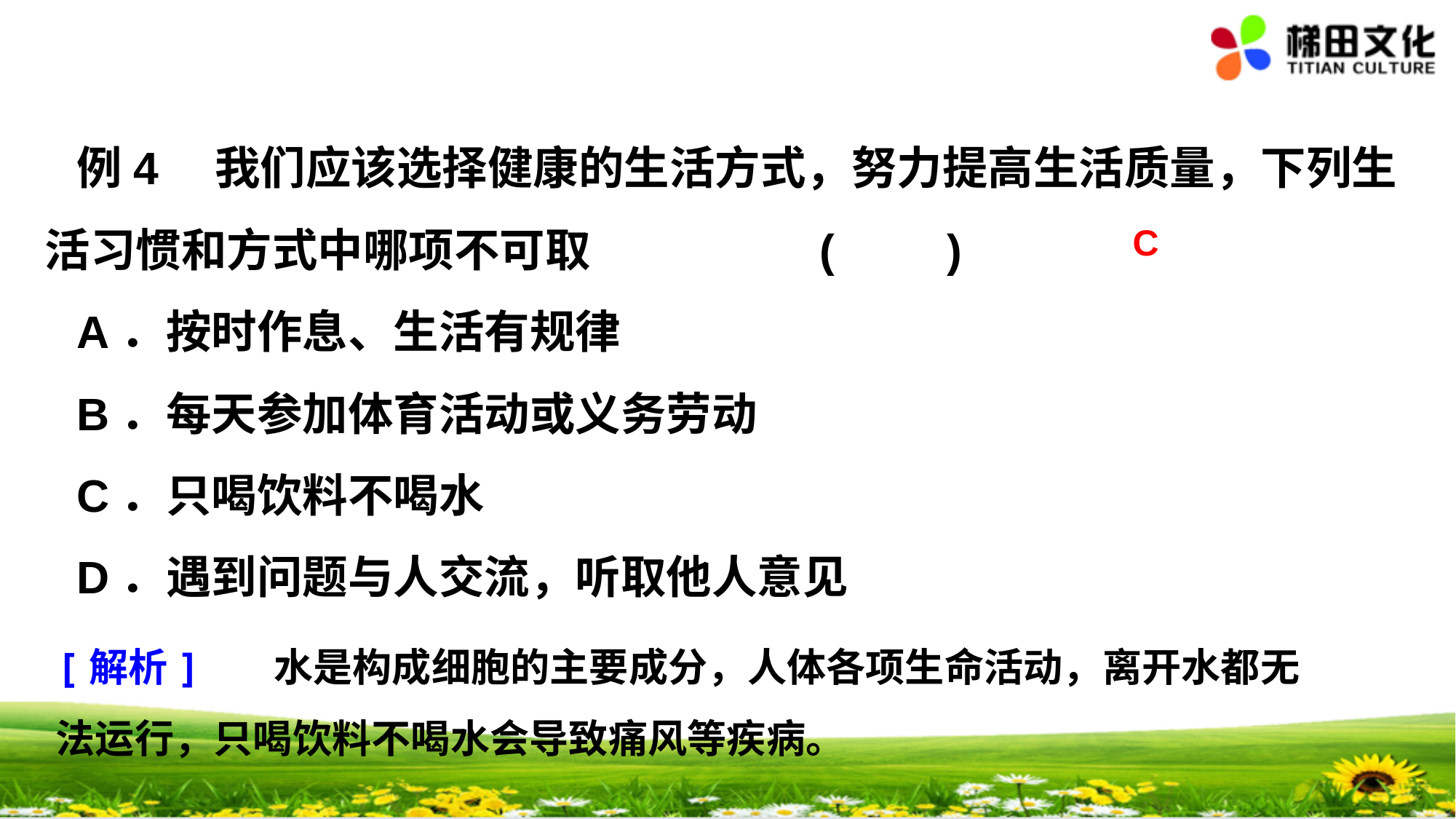

例4　我们应该选择健康的生活方式，努力提高生活质量，下列生活习惯和方式中哪项不可取                     (　　)
A．按时作息、生活有规律
B．每天参加体育活动或义务劳动
C．只喝饮料不喝水
D．遇到问题与人交流，听取他人意见
C
[解析] 　水是构成细胞的主要成分，人体各项生命活动，离开水都无法运行，只喝饮料不喝水会导致痛风等疾病。